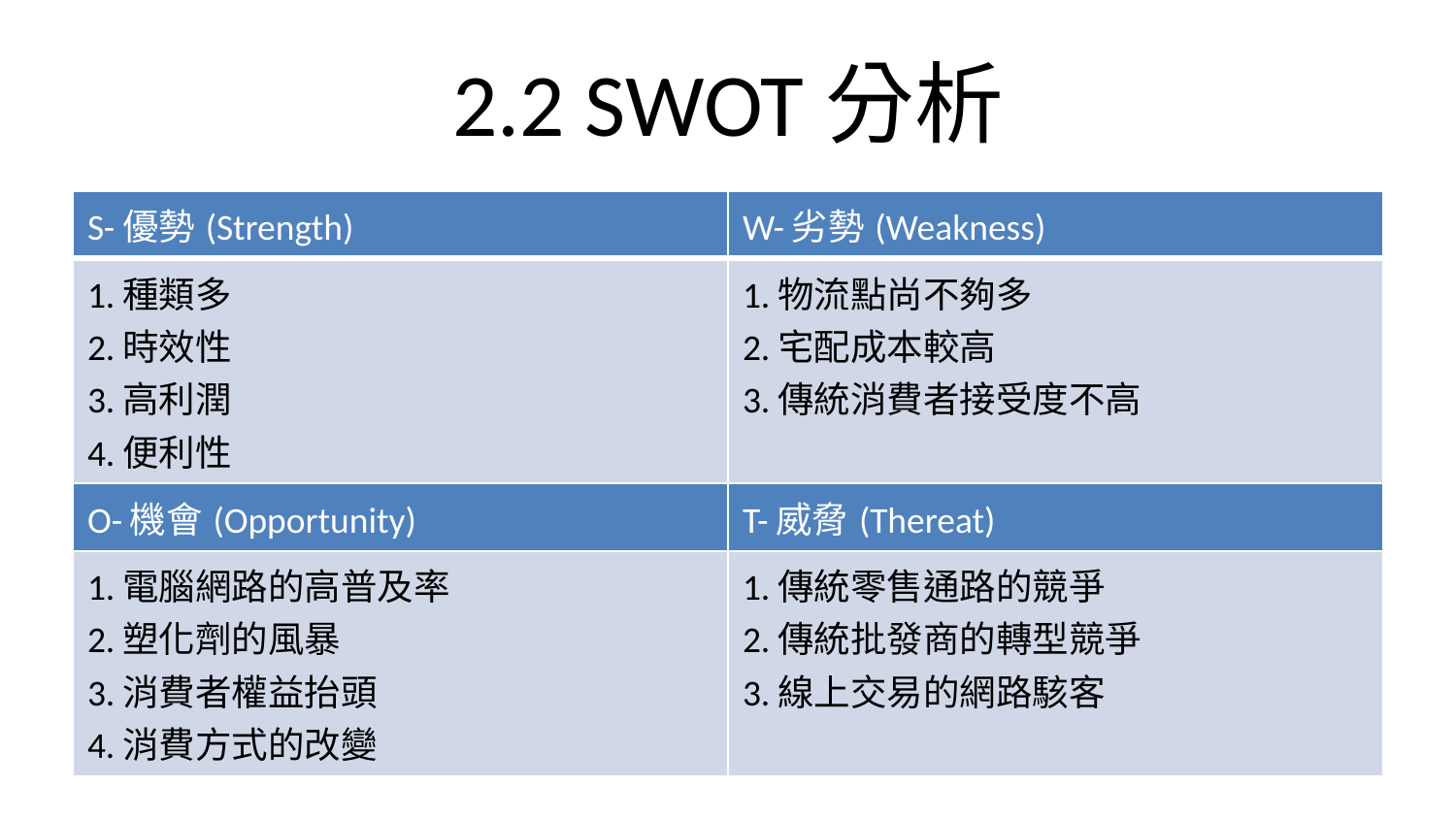

# 2.2 SWOT分析
| S-優勢(Strength) | W-劣勢(Weakness) |
| --- | --- |
| 1.種類多 2.時效性 3.高利潤 4.便利性 | 1.物流點尚不夠多 2.宅配成本較高 3.傳統消費者接受度不高 |
| O-機會(Opportunity) | T-威脅(Thereat) |
| 1.電腦網路的高普及率 2.塑化劑的風暴 3.消費者權益抬頭 4.消費方式的改變 | 1.傳統零售通路的競爭 2.傳統批發商的轉型競爭 3.線上交易的網路駭客 |